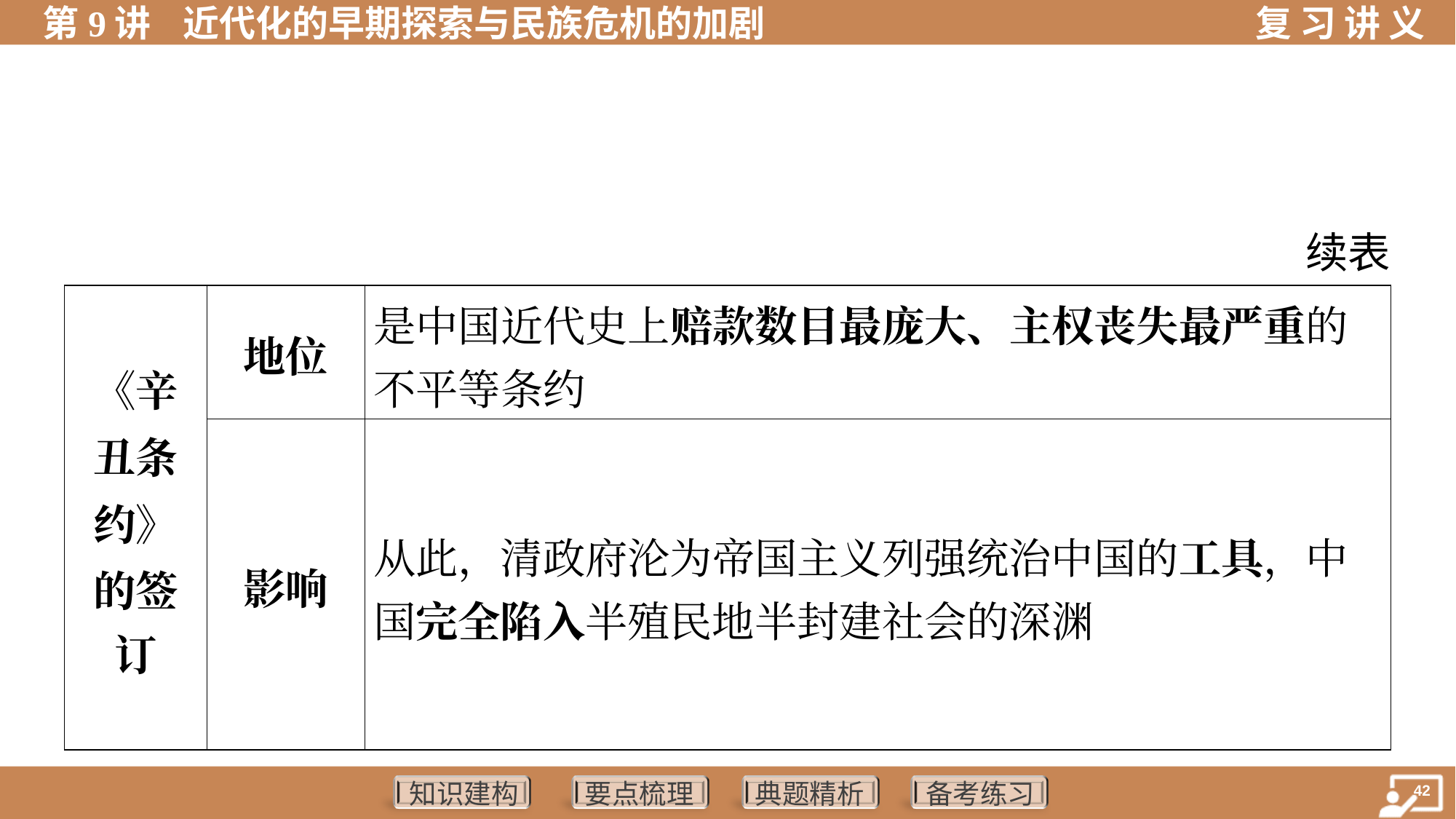

续表
| 《辛 丑条 约》 的签 订 | 地位 | 是中国近代史上赔款数目最庞大、主权丧失最严重的 不平等条约 |  |  |  |
| --- | --- | --- | --- | --- | --- |
|  | 影响 | 从此，清政府沦为帝国主义列强统治中国的工具，中 国完全陷入半殖民地半封建社会的深渊 |  |  |  |